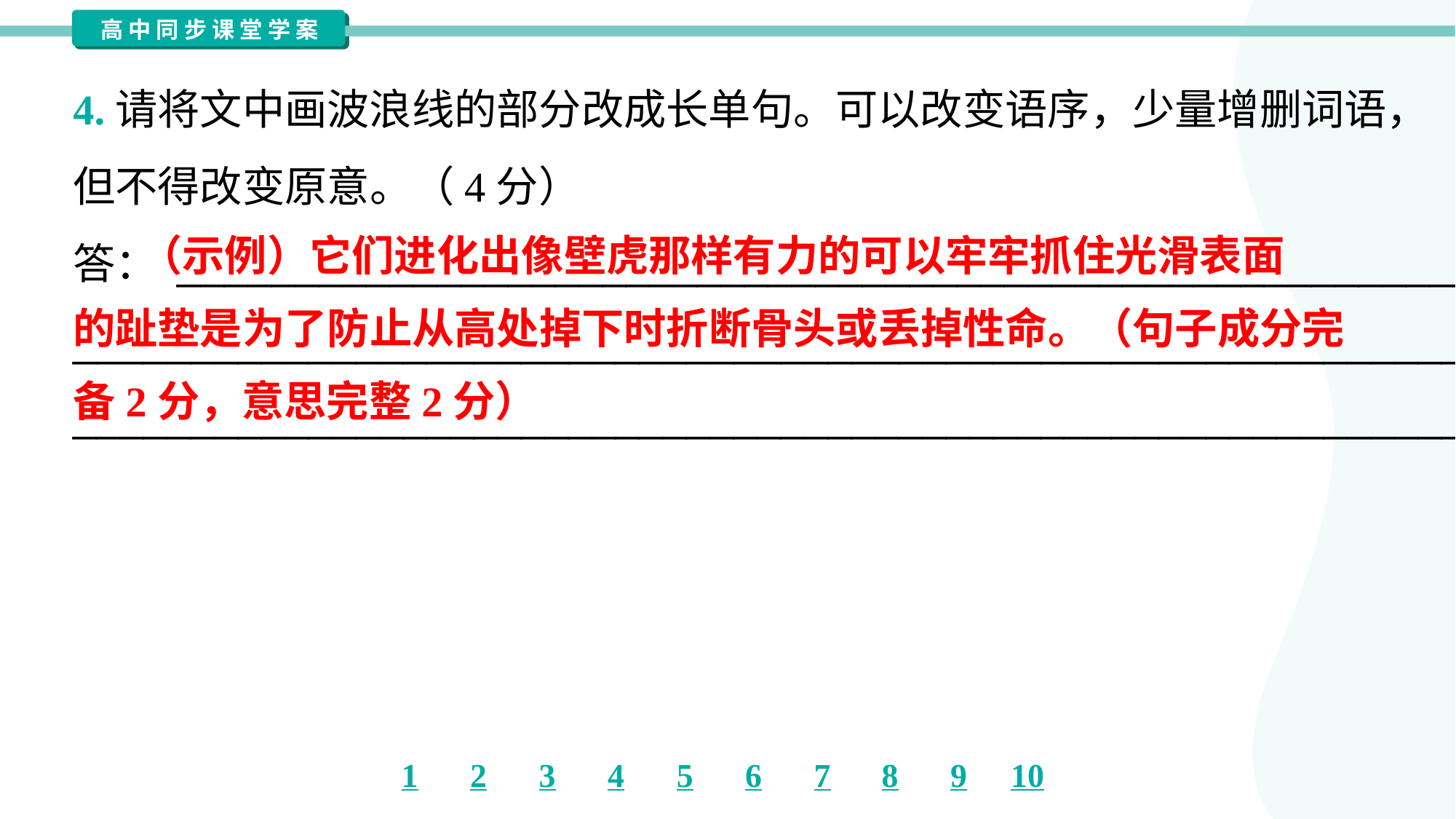

4.请将文中画波浪线的部分改成长单句。可以改变语序，少量增删词语，
但不得改变原意。（4分）
答： ________________________________________________________
_____________________________________________________________
_____________________________________________________________
      （示例）它们进化出像壁虎那样有力的可以牢牢抓住光滑表面
的趾垫是为了防止从高处掉下时折断骨头或丢掉性命。（句子成分完
备2分，意思完整2分）